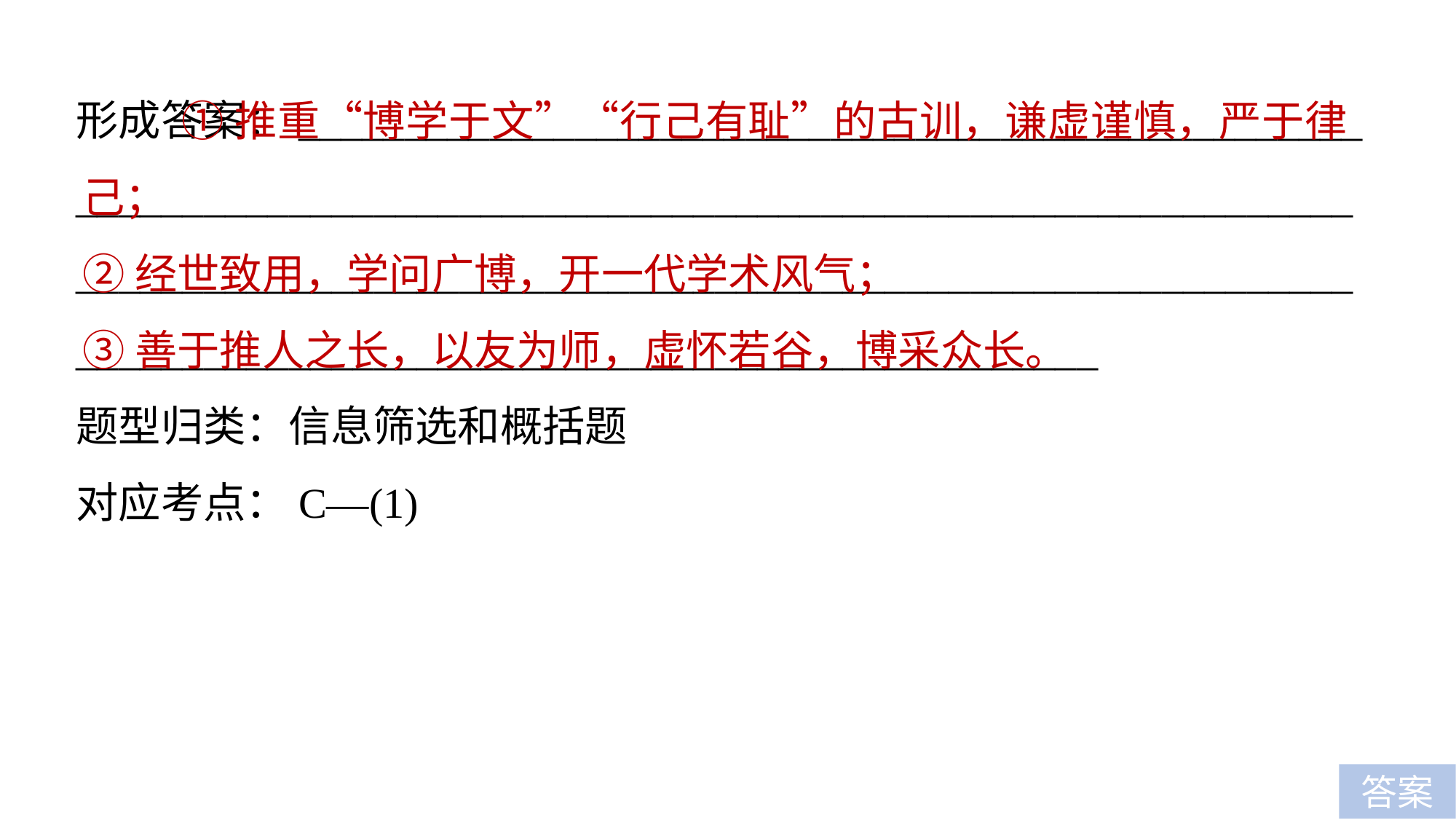

形成答案：__________________________________________________
________________________________________________________________________________________________________________________________________________________________________
题型归类：信息筛选和概括题
对应考点：C—(1)
          ①推重“博学于文”“行己有耻”的古训，谦虚谨慎，严于律己；
②经世致用，学问广博，开一代学术风气；
③善于推人之长，以友为师，虚怀若谷，博采众长。
答案